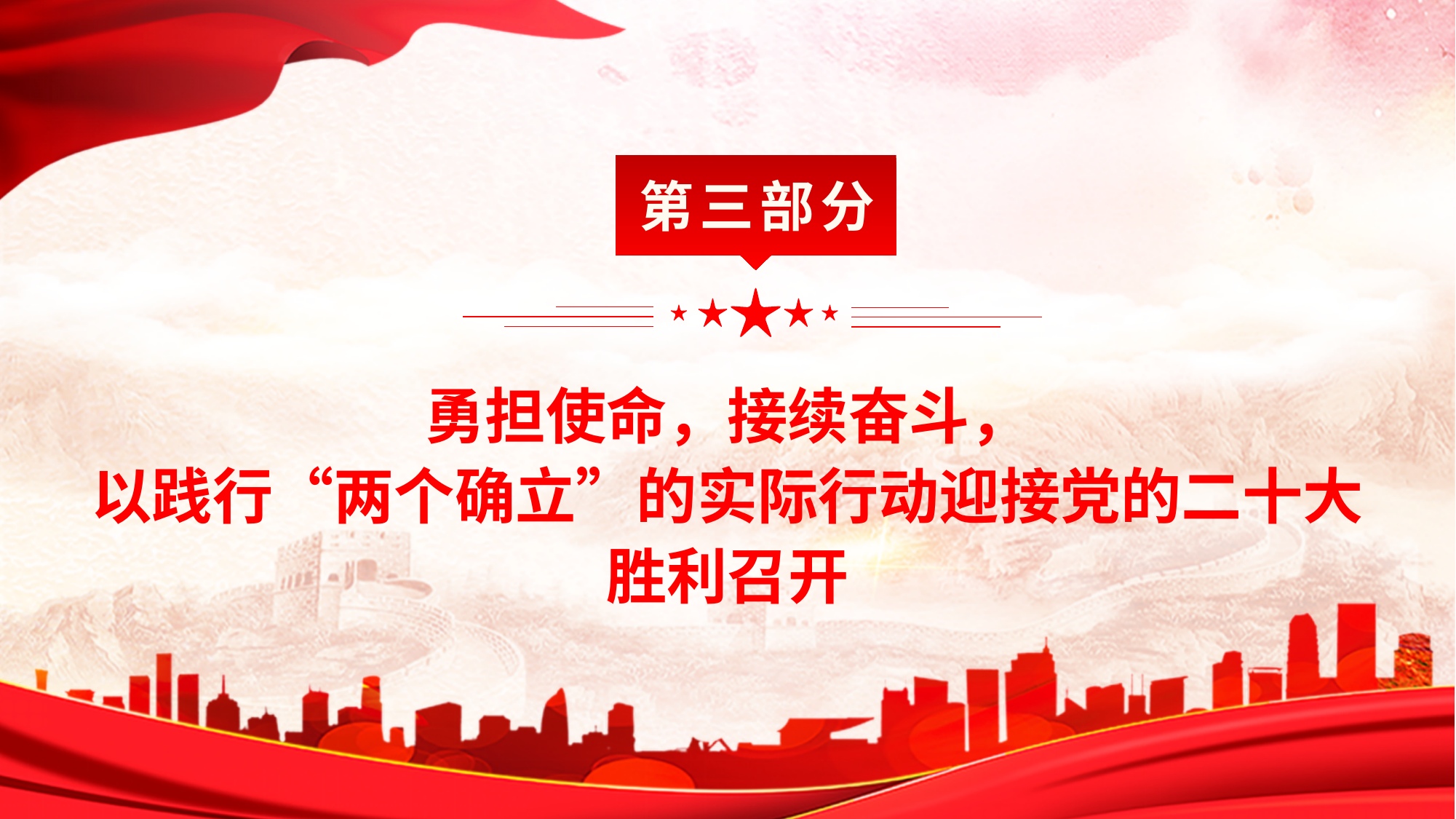

第三部分

勇担使命，接续奋斗，
以践行“两个确立”的实际行动迎接党的二十大胜利召开